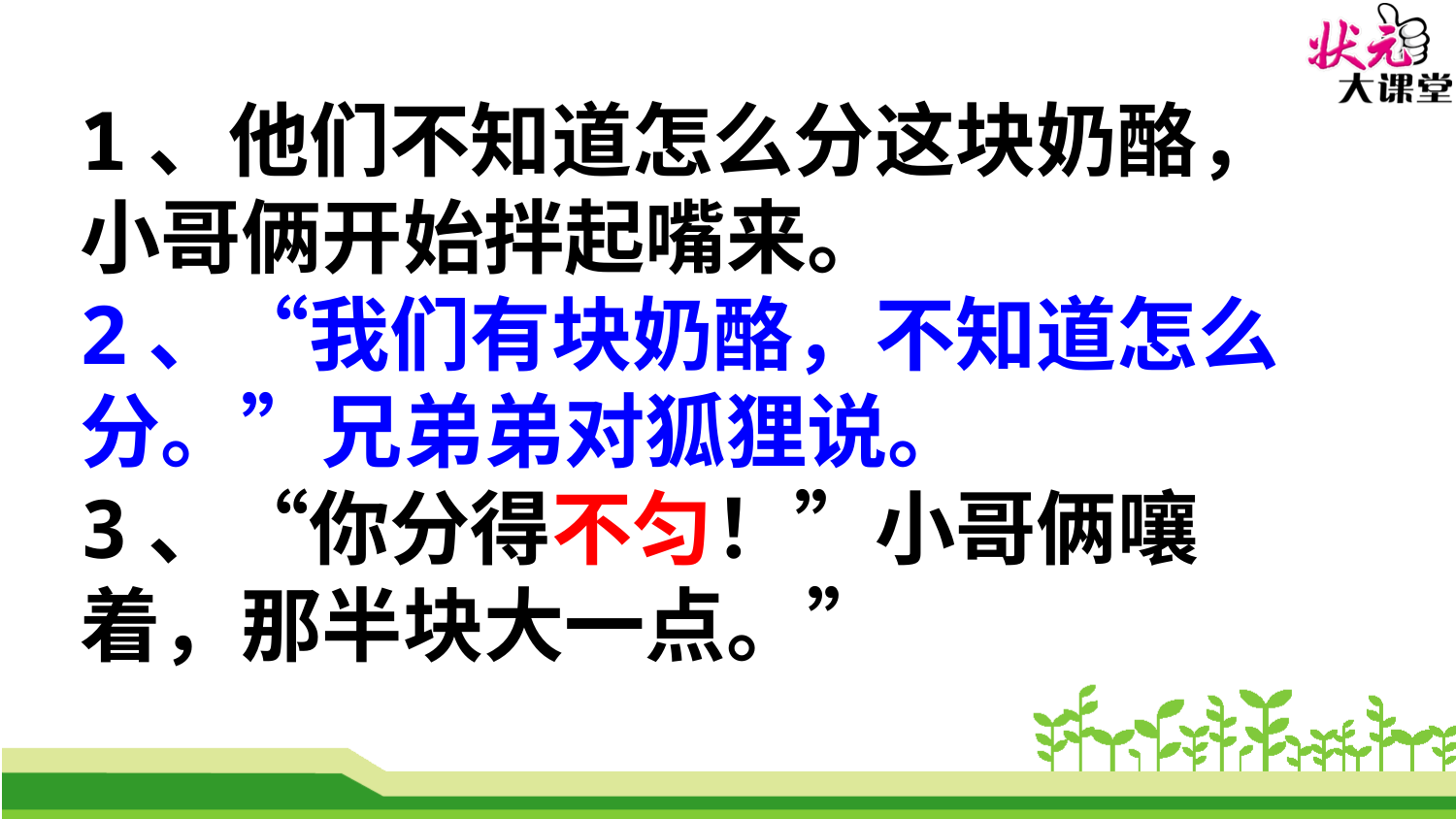

# 1、他们不知道怎么分这块奶酪，小哥俩开始拌起嘴来。 2、“我们有块奶酪，不知道怎么分。”兄弟弟对狐狸说。 3、“你分得不匀！”小哥俩嚷着，那半块大一点。”